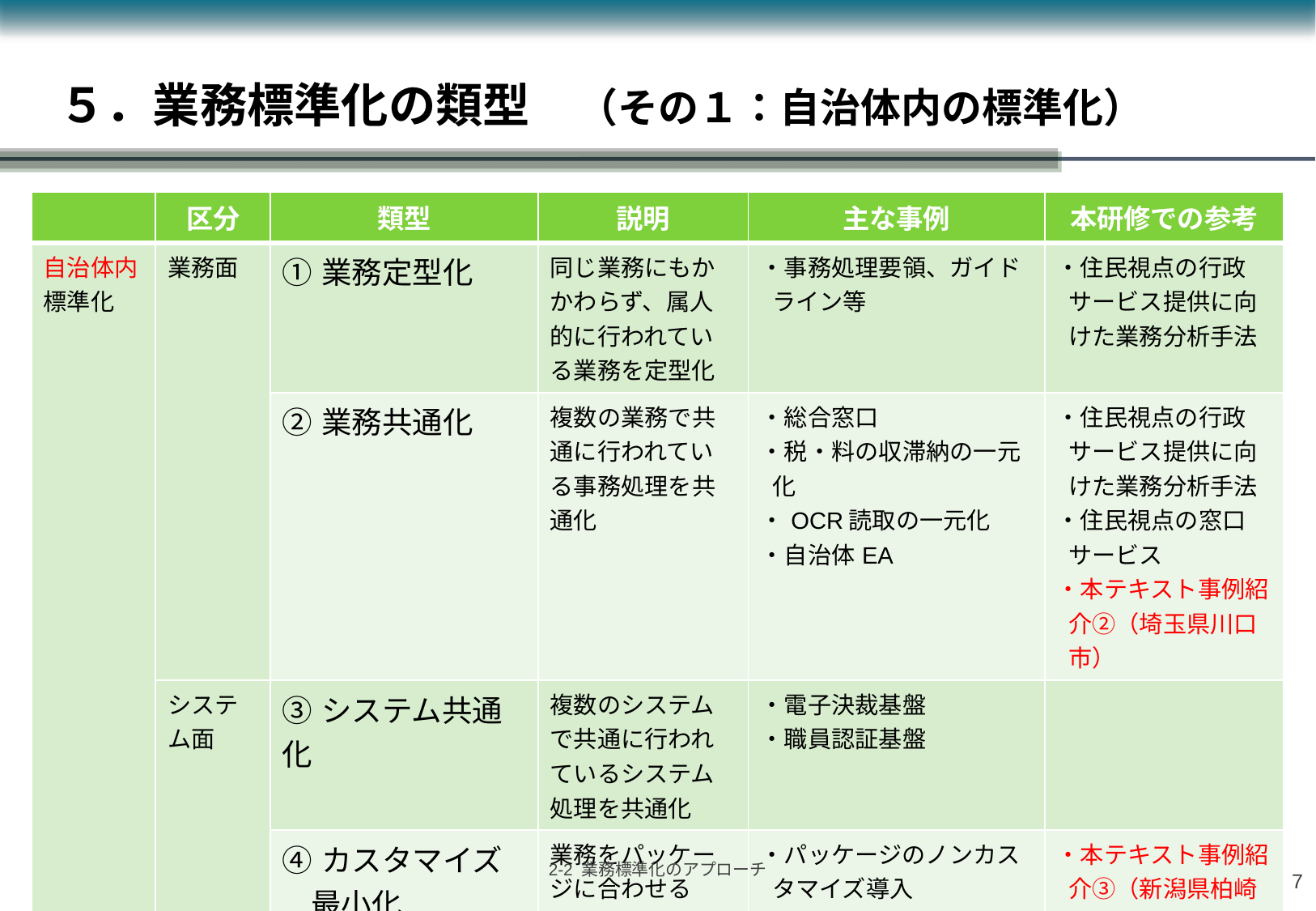

# ５．業務標準化の類型　（その１：自治体内の標準化）
|  | 区分 | 類型 | 説明 | 主な事例 | 本研修での参考 |
| --- | --- | --- | --- | --- | --- |
| 自治体内標準化 | 業務面 | ①業務定型化 | 同じ業務にもかかわらず、属人的に行われている業務を定型化 | ・事務処理要領、ガイドライン等 | ・住民視点の行政サービス提供に向けた業務分析手法 |
|  |  | ②業務共通化 | 複数の業務で共通に行われている事務処理を共通化 | ・総合窓口 ・税・料の収滞納の一元化 ・OCR読取の一元化 ・自治体EA | ・住民視点の行政サービス提供に向けた業務分析手法 ・住民視点の窓口サービス ・本テキスト事例紹介②（埼玉県川口市） |
|  | システム面 | ③システム共通化 | 複数のシステムで共通に行われているシステム処理を共通化 | ・電子決裁基盤 ・職員認証基盤 |  |
|  |  | ④カスタマイズ最小化 | 業務をパッケージに合わせる | ・パッケージのノンカスタマイズ導入 | ・本テキスト事例紹介③（新潟県柏崎市） |
7
2-2 業務標準化のアプローチ